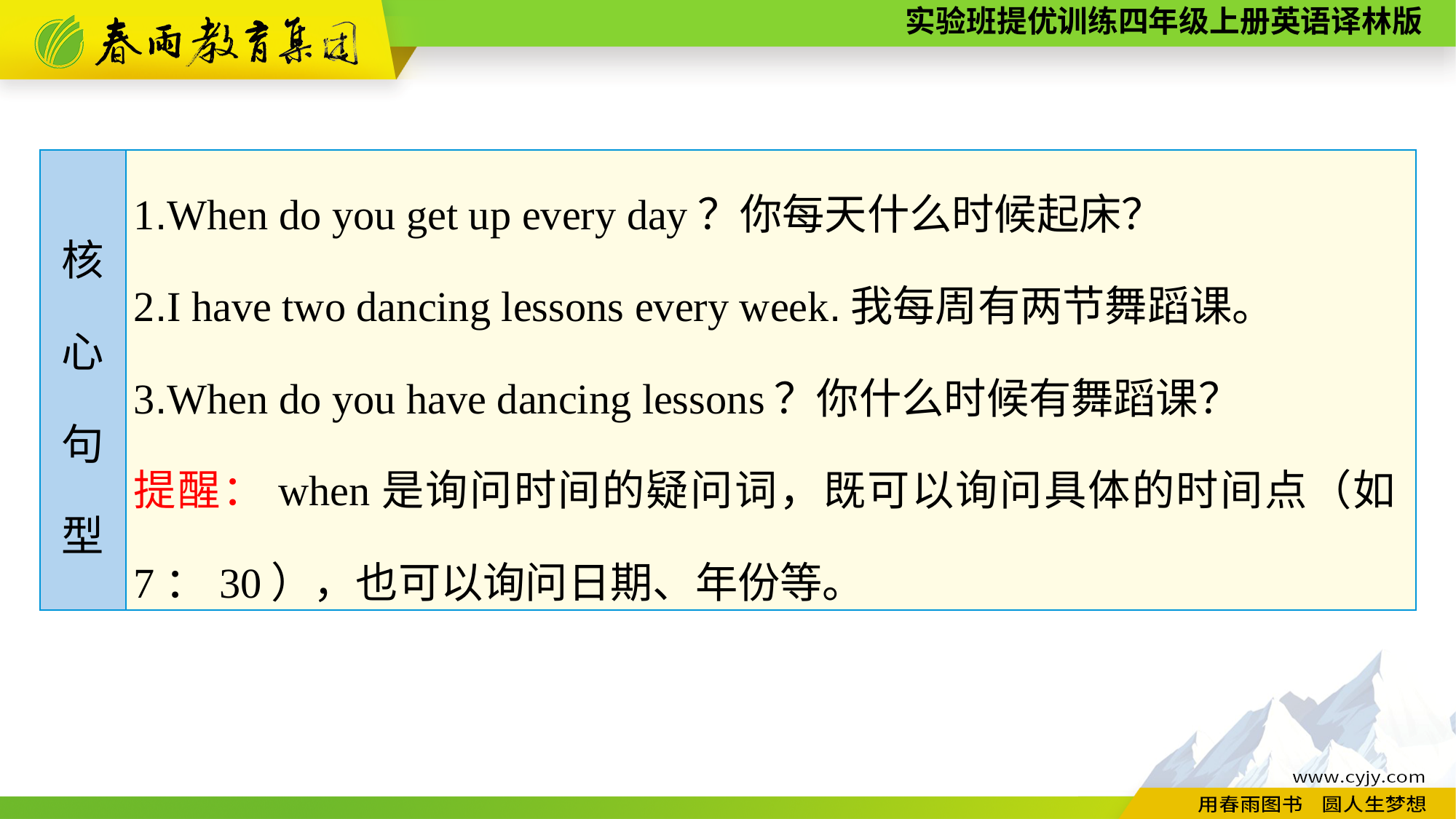

| 核 心 句 型 | 1.When do you get up every day？你每天什么时候起床？ 2.I have two dancing lessons every week.我每周有两节舞蹈课。 3.When do you have dancing lessons？你什么时候有舞蹈课？ 提醒：when是询问时间的疑问词，既可以询问具体的时间点（如7：30），也可以询问日期、年份等。 |
| --- | --- |